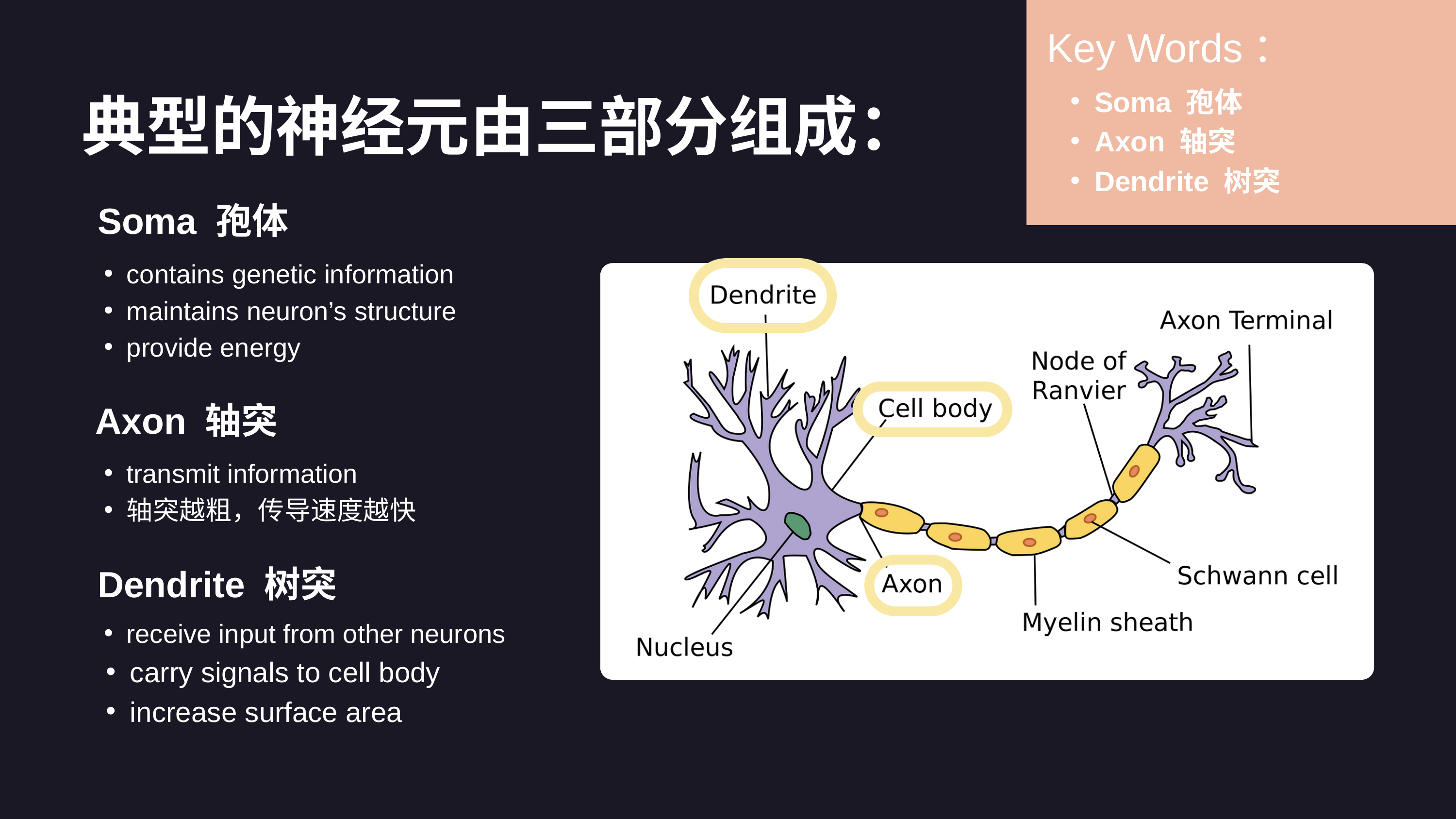

Key Words：
典型的神经元由三部分组成：
Soma 孢体
Axon 轴突
Dendrite 树突
Soma 孢体
contains genetic information
maintains neuron’s structure
provide energy
Axon 轴突
transmit information
轴突越粗，传导速度越快
Dendrite 树突
receive input from other neurons
carry signals to cell body
increase surface area